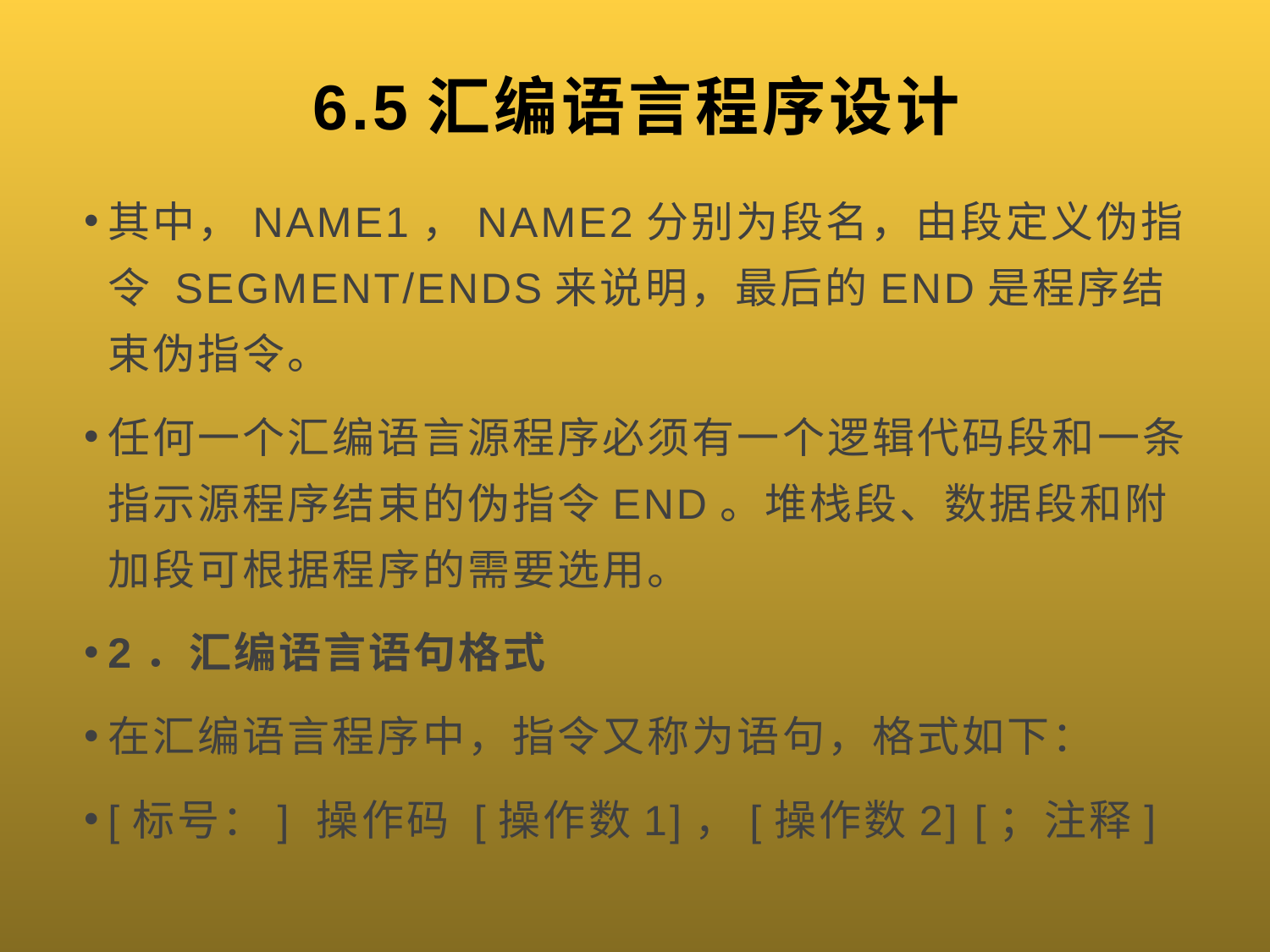

# 6.5汇编语言程序设计
其中，NAME1，NAME2分别为段名，由段定义伪指令 SEGMENT/ENDS来说明，最后的END是程序结束伪指令。
任何一个汇编语言源程序必须有一个逻辑代码段和一条指示源程序结束的伪指令END。堆栈段、数据段和附加段可根据程序的需要选用。
2．汇编语言语句格式
在汇编语言程序中，指令又称为语句，格式如下：
[标号：] 操作码 [操作数1]，[操作数2] [；注释]